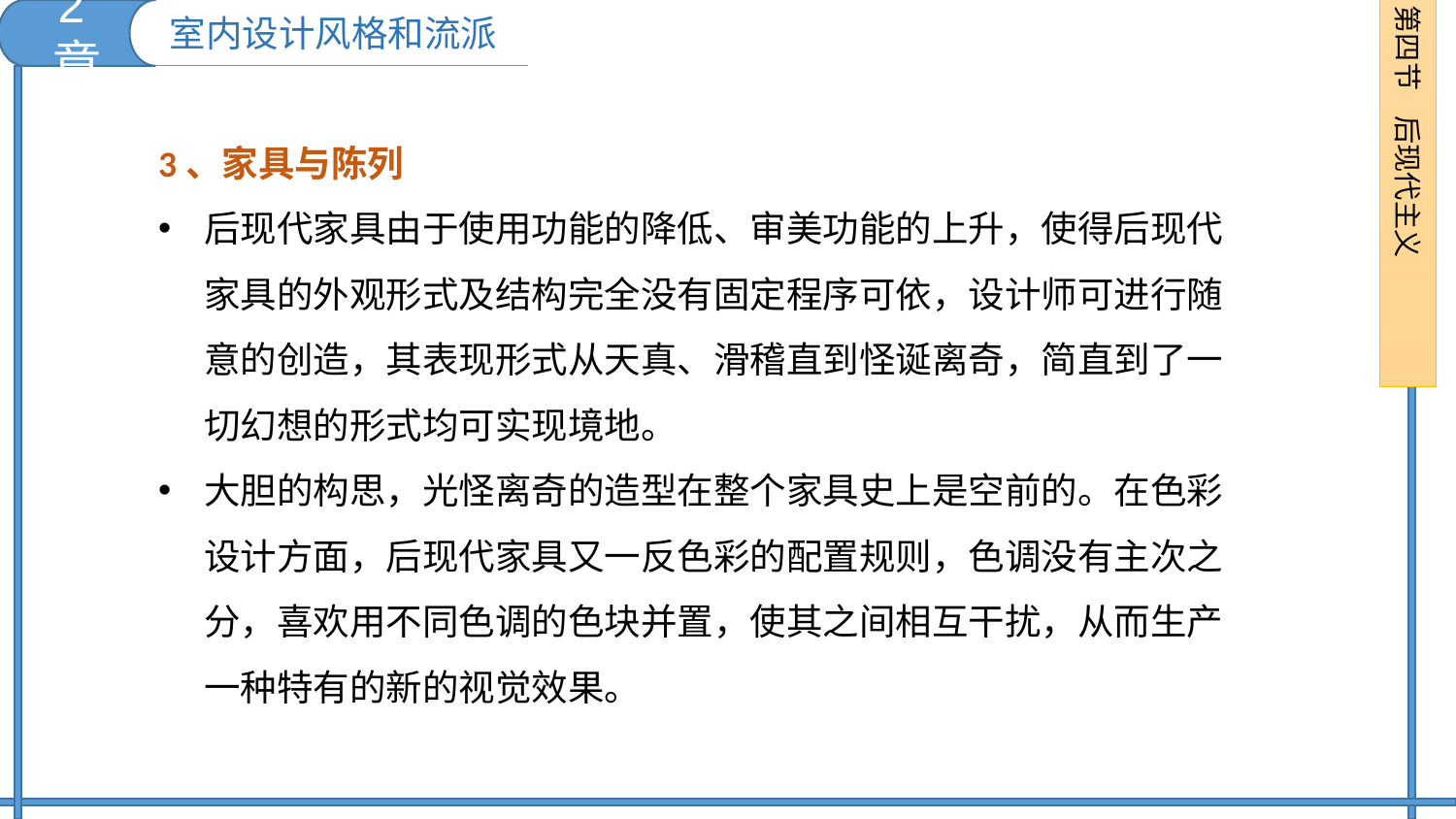

2章
第四节    后现代主义
室内设计风格和流派

3、家具与陈列
后现代家具由于使用功能的降低、审美功能的上升，使得后现代家具的外观形式及结构完全没有固定程序可依，设计师可进行随意的创造，其表现形式从天真、滑稽直到怪诞离奇，简直到了一切幻想的形式均可实现境地。
大胆的构思，光怪离奇的造型在整个家具史上是空前的。在色彩设计方面，后现代家具又一反色彩的配置规则，色调没有主次之分，喜欢用不同色调的色块并置，使其之间相互干扰，从而生产一种特有的新的视觉效果。